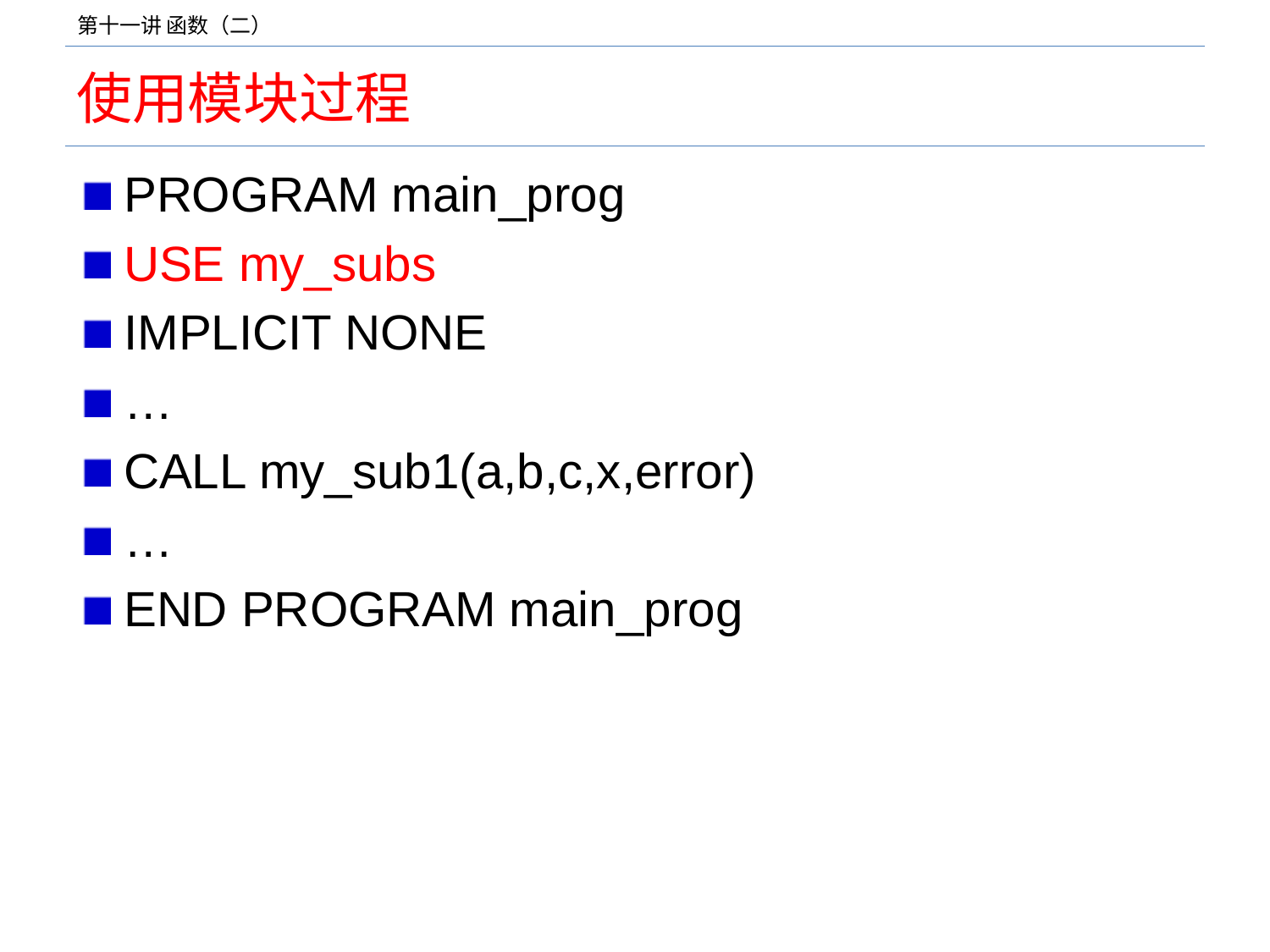

# 使用模块过程
PROGRAM main_prog
USE my_subs
IMPLICIT NONE
…
CALL my_sub1(a,b,c,x,error)
…
END PROGRAM main_prog